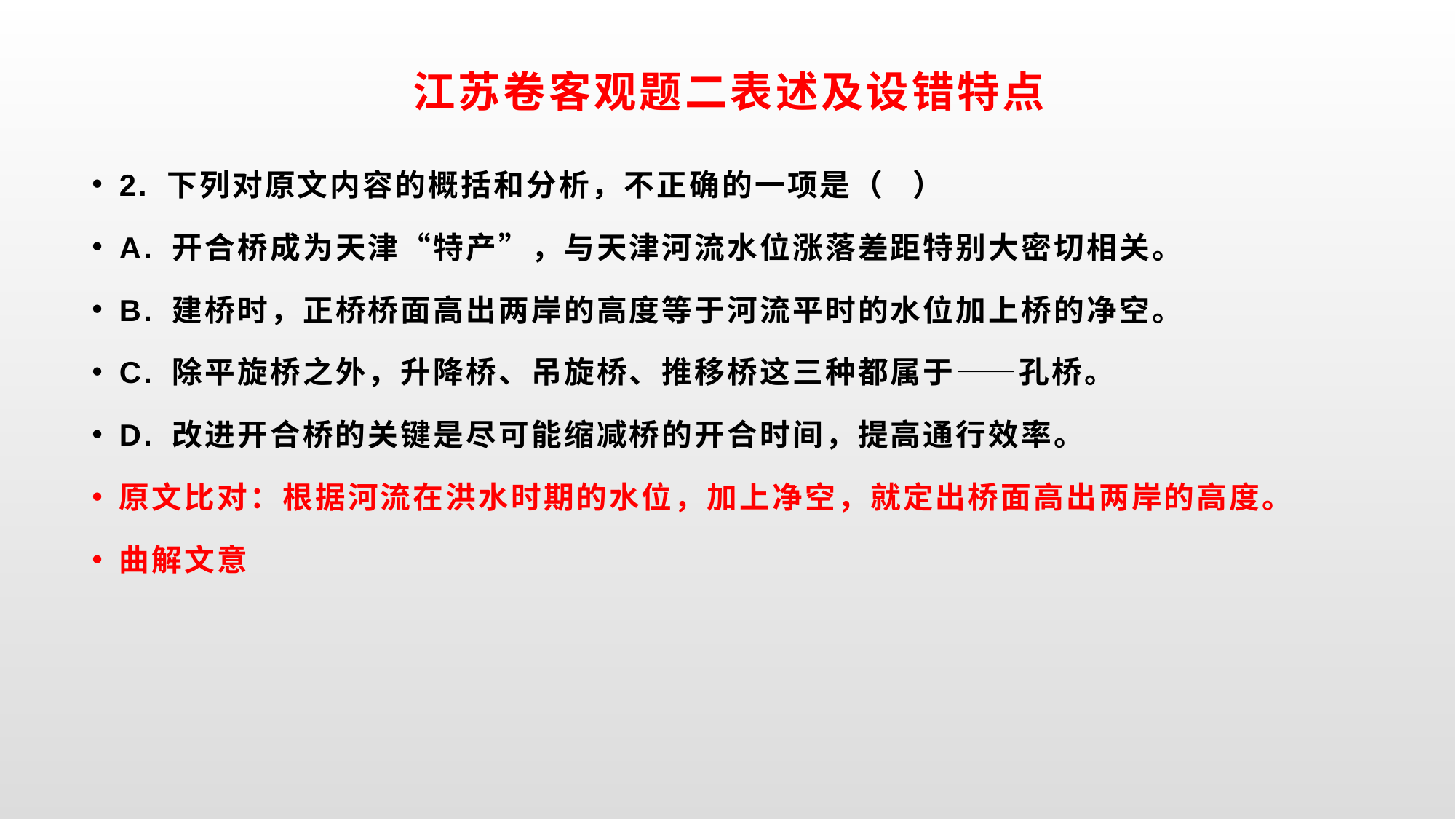

# 江苏卷客观题二表述及设错特点
2. 下列对原文内容的概括和分析，不正确的一项是（   ）
A. 开合桥成为天津“特产”，与天津河流水位涨落差距特别大密切相关。
B. 建桥时，正桥桥面高出两岸的高度等于河流平时的水位加上桥的净空。
C. 除平旋桥之外，升降桥、吊旋桥、推移桥这三种都属于——孔桥。
D. 改进开合桥的关键是尽可能缩减桥的开合时间，提高通行效率。
原文比对：根据河流在洪水时期的水位，加上净空，就定出桥面高出两岸的高度。
曲解文意